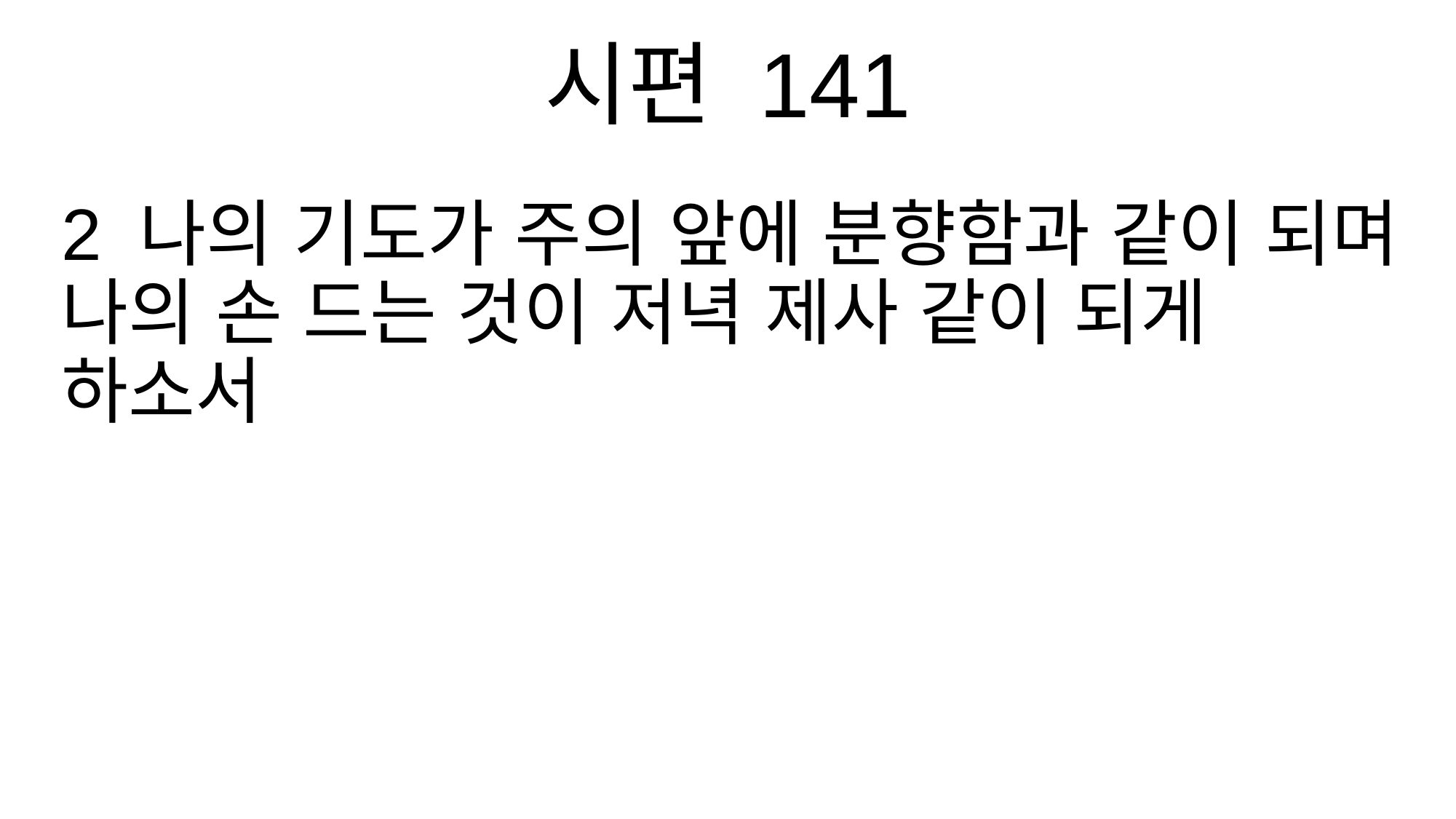

시편 141
2 나의 기도가 주의 앞에 분향함과 같이 되며 나의 손 드는 것이 저녁 제사 같이 되게 하소서